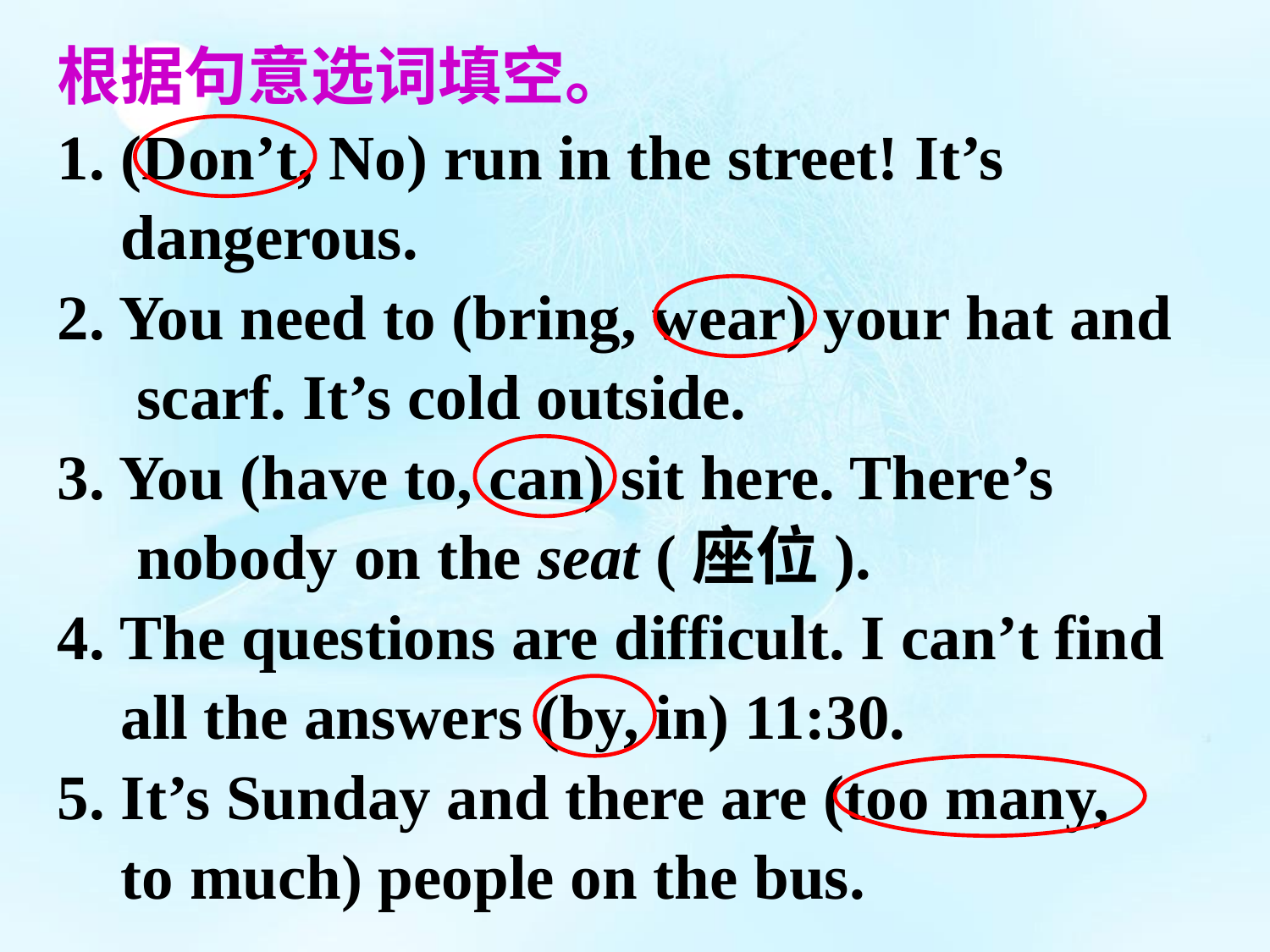

根据句意选词填空。
1. (Don’t, No) run in the street! It’s
    dangerous.
2. You need to (bring, wear) your hat and
     scarf. It’s cold outside.
3. You (have to, can) sit here. There’s
     nobody on the seat (座位).
4. The questions are difficult. I can’t find
    all the answers (by, in) 11:30.
5. It’s Sunday and there are (too many,
    to much) people on the bus.